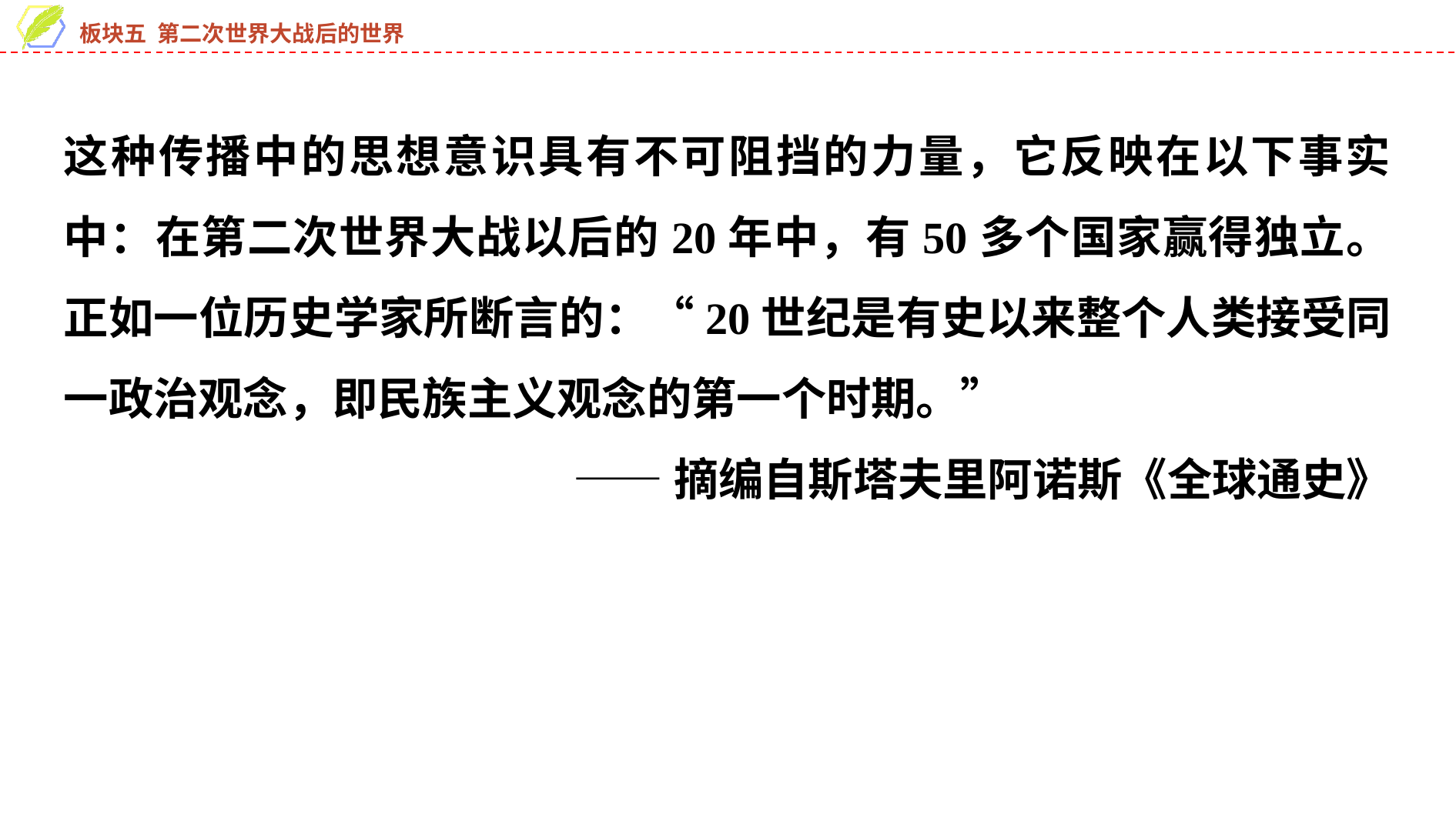

这种传播中的思想意识具有不可阻挡的力量，它反映在以下事实中：在第二次世界大战以后的20年中，有50多个国家赢得独立。正如一位历史学家所断言的：“20世纪是有史以来整个人类接受同一政治观念，即民族主义观念的第一个时期。”
——摘编自斯塔夫里阿诺斯《全球通史》